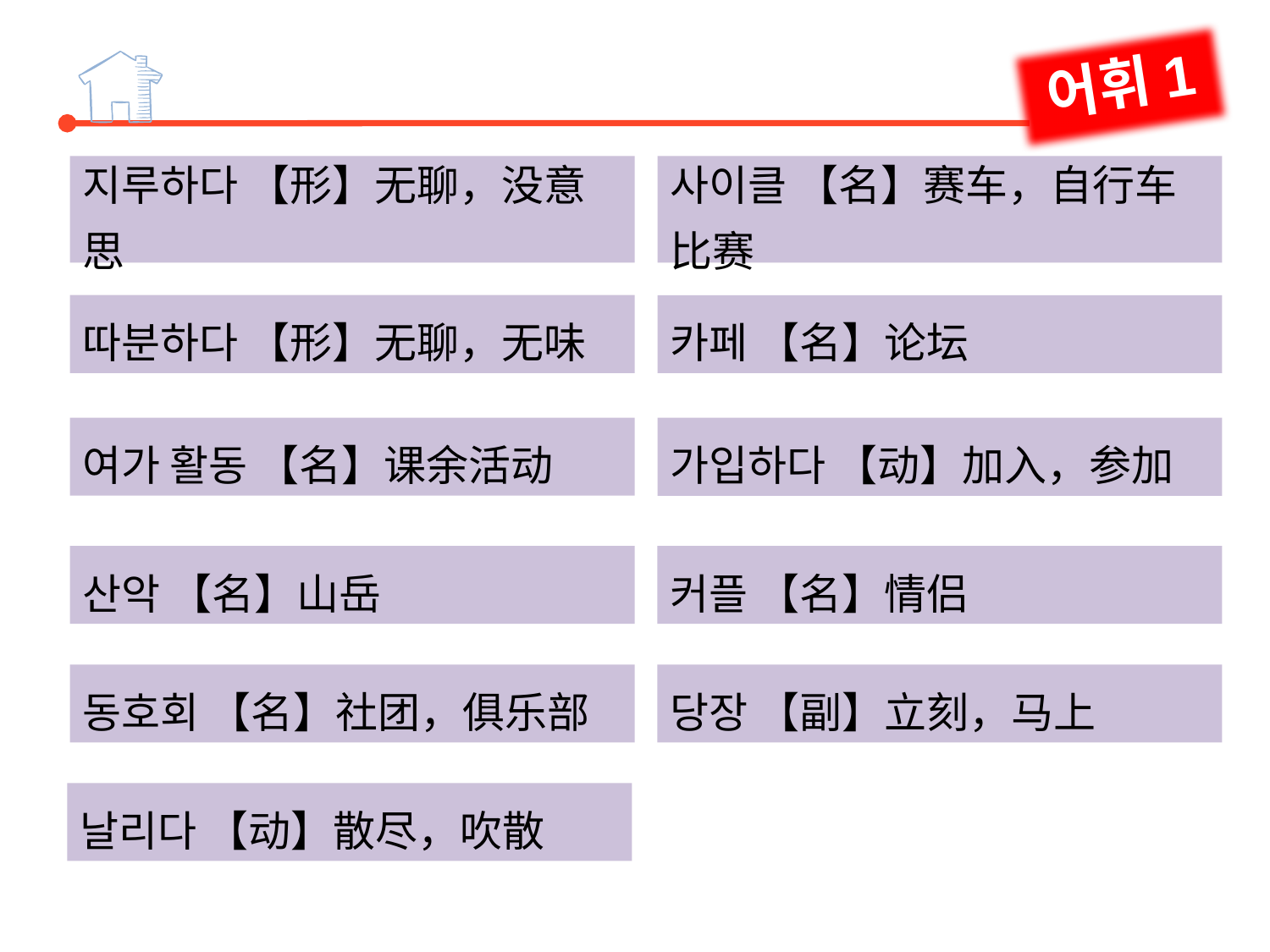

어휘1

지루하다 【形】无聊，没意思
사이클 【名】赛车，自行车比赛
카페 【名】论坛
따분하다 【形】无聊，无味
여가 활동 【名】课余活动
가입하다 【动】加入，参加
산악 【名】山岳
커플 【名】情侣
동호회 【名】社团，俱乐部
당장 【副】立刻，马上
날리다 【动】散尽，吹散